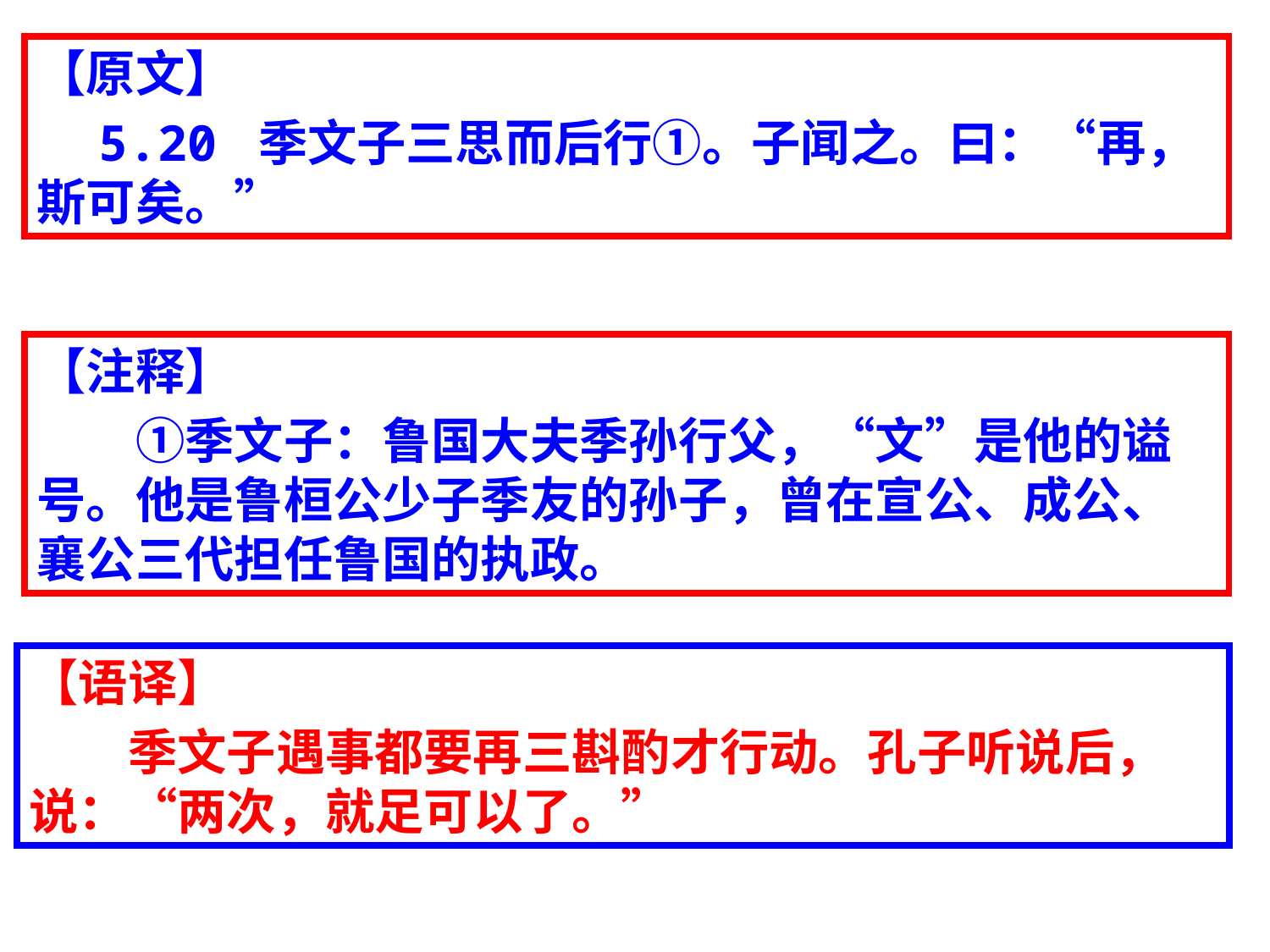

【原文】
　5.20 季文子三思而后行①。子闻之。曰：“再，斯可矣。”
【注释】
　　①季文子：鲁国大夫季孙行父，“文”是他的谥号。他是鲁桓公少子季友的孙子，曾在宣公、成公、襄公三代担任鲁国的执政。
【语译】
　　季文子遇事都要再三斟酌才行动。孔子听说后，说：“两次，就足可以了。”